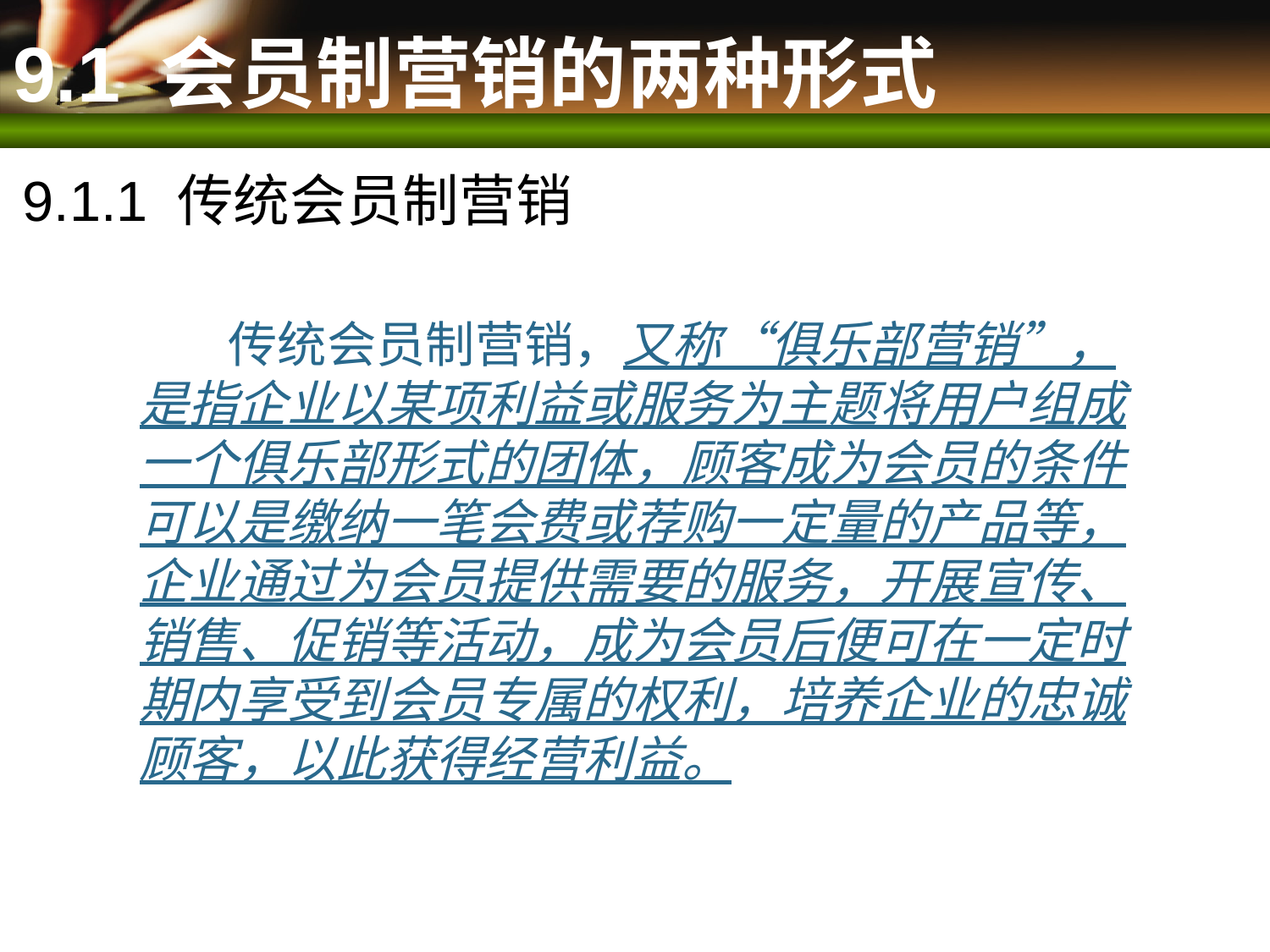

# 9.1 会员制营销的两种形式
9.1.1 传统会员制营销
       传统会员制营销，又称“俱乐部营销”，是指企业以某项利益或服务为主题将用户组成一个俱乐部形式的团体，顾客成为会员的条件可以是缴纳一笔会费或荐购一定量的产品等，企业通过为会员提供需要的服务，开展宣传、销售、促销等活动，成为会员后便可在一定时期内享受到会员专属的权利，培养企业的忠诚顾客，以此获得经营利益。